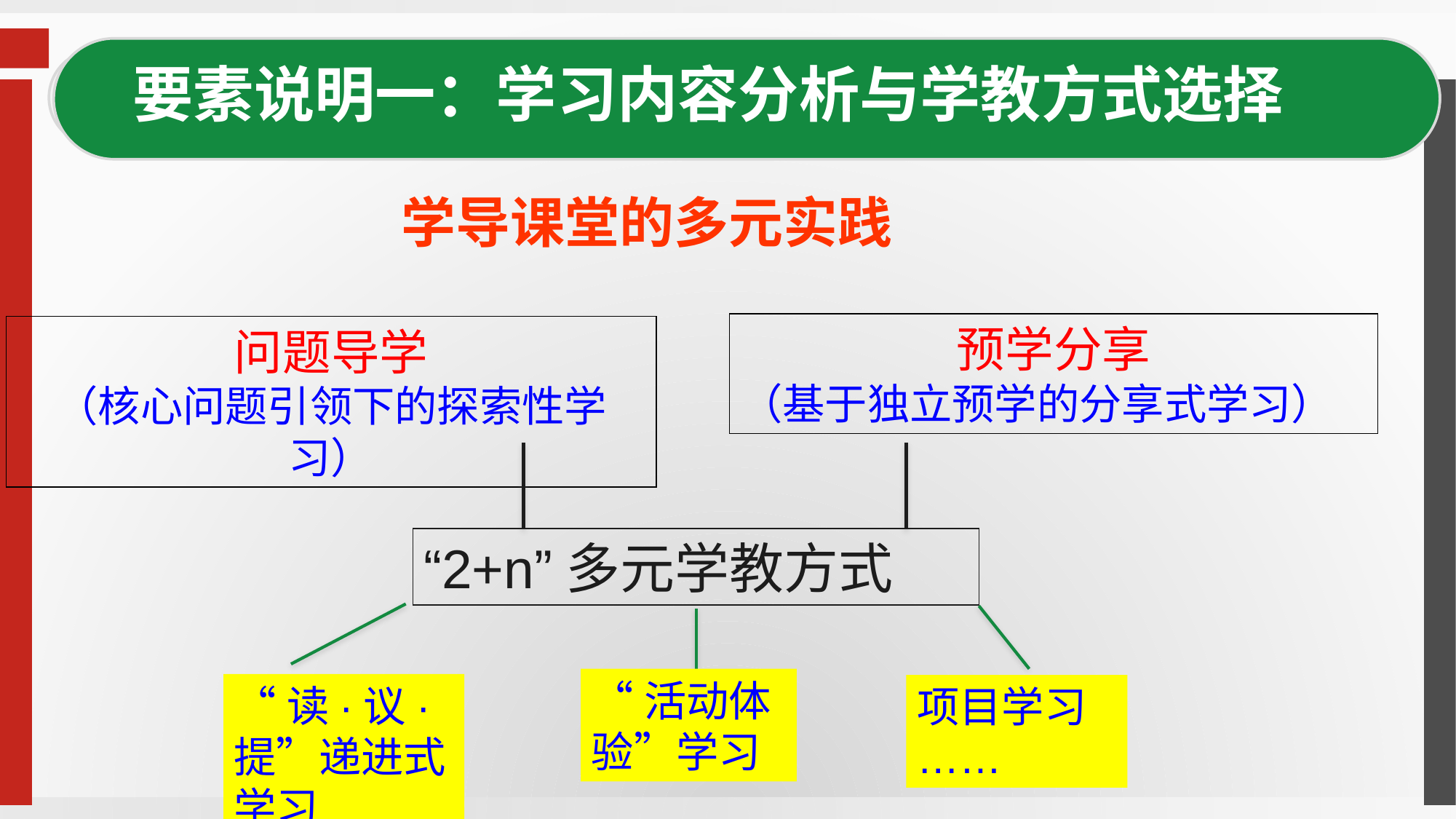

要素说明一：学习内容分析与学教方式选择

学导课堂的多元实践
预学分享
（基于独立预学的分享式学习）
问题导学
（核心问题引领下的探索性学习）
“2+n”多元学教方式
“活动体验”学习
“读·议·提”递进式学习
项目学习
……